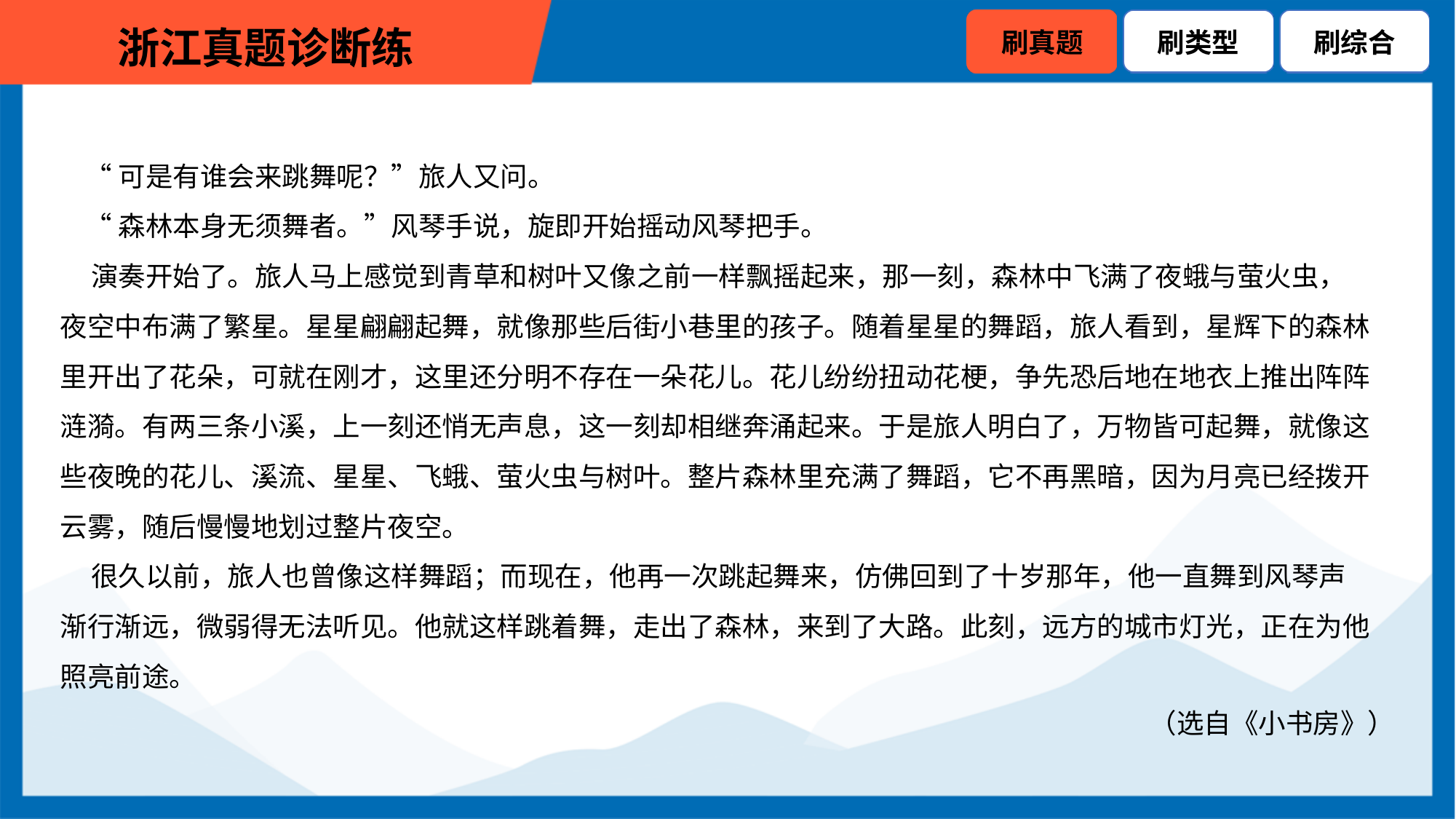

“可是有谁会来跳舞呢？”旅人又问。
    “森林本身无须舞者。”风琴手说，旋即开始摇动风琴把手。
    演奏开始了。旅人马上感觉到青草和树叶又像之前一样飘摇起来，那一刻，森林中飞满了夜蛾与萤火虫，
夜空中布满了繁星。星星翩翩起舞，就像那些后街小巷里的孩子。随着星星的舞蹈，旅人看到，星辉下的森林
里开出了花朵，可就在刚才，这里还分明不存在一朵花儿。花儿纷纷扭动花梗，争先恐后地在地衣上推出阵阵
涟漪。有两三条小溪，上一刻还悄无声息，这一刻却相继奔涌起来。于是旅人明白了，万物皆可起舞，就像这
些夜晚的花儿、溪流、星星、飞蛾、萤火虫与树叶。整片森林里充满了舞蹈，它不再黑暗，因为月亮已经拨开
云雾，随后慢慢地划过整片夜空。
    很久以前，旅人也曾像这样舞蹈；而现在，他再一次跳起舞来，仿佛回到了十岁那年，他一直舞到风琴声
渐行渐远，微弱得无法听见。他就这样跳着舞，走出了森林，来到了大路。此刻，远方的城市灯光，正在为他
照亮前途。
（选自《小书房》）